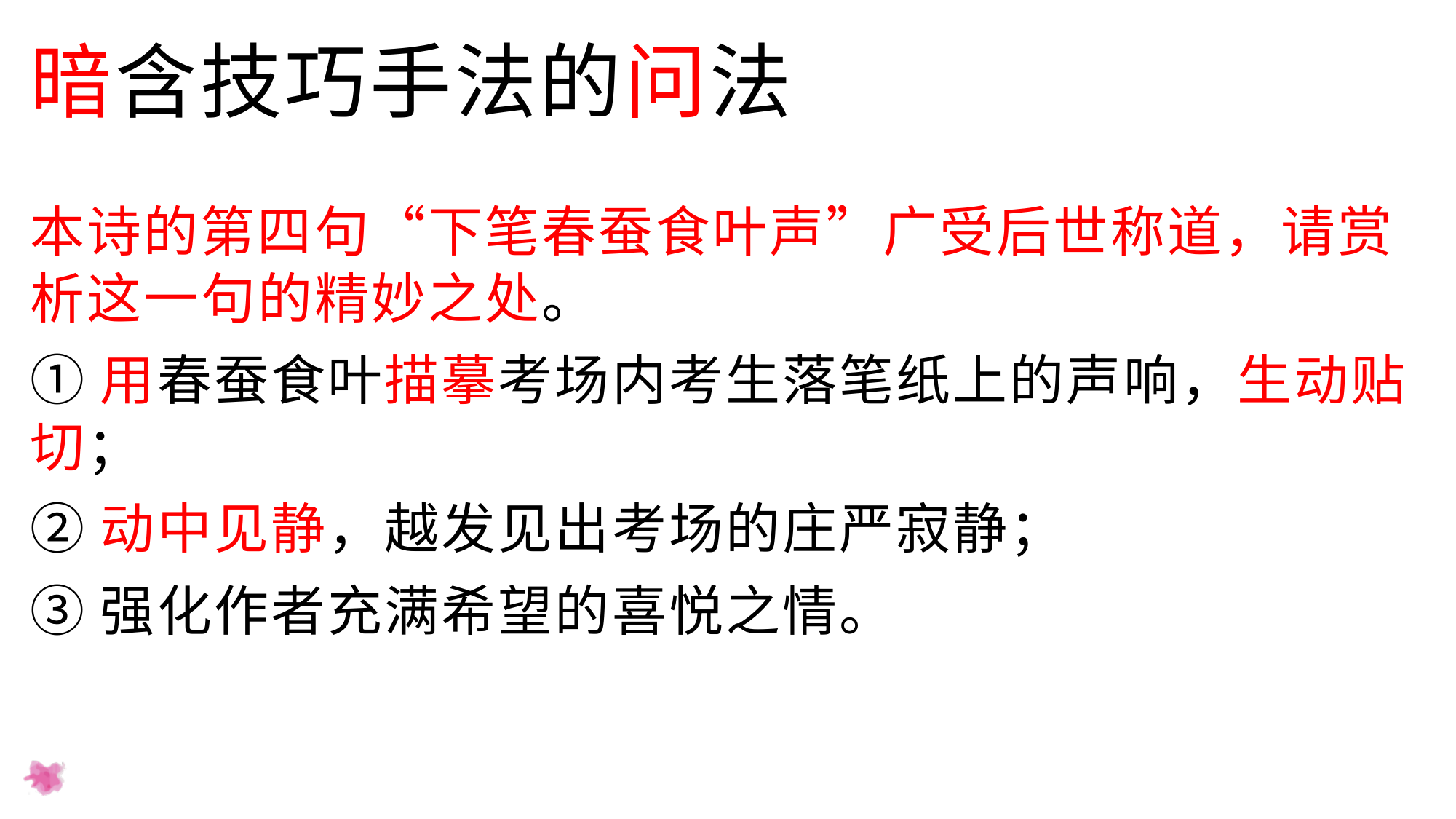

# 暗含技巧手法的问法
本诗的第四句“下笔春蚕食叶声”广受后世称道，请赏析这一句的精妙之处。
①用春蚕食叶描摹考场内考生落笔纸上的声响，生动贴切；
②动中见静，越发见出考场的庄严寂静；
③强化作者充满希望的喜悦之情。